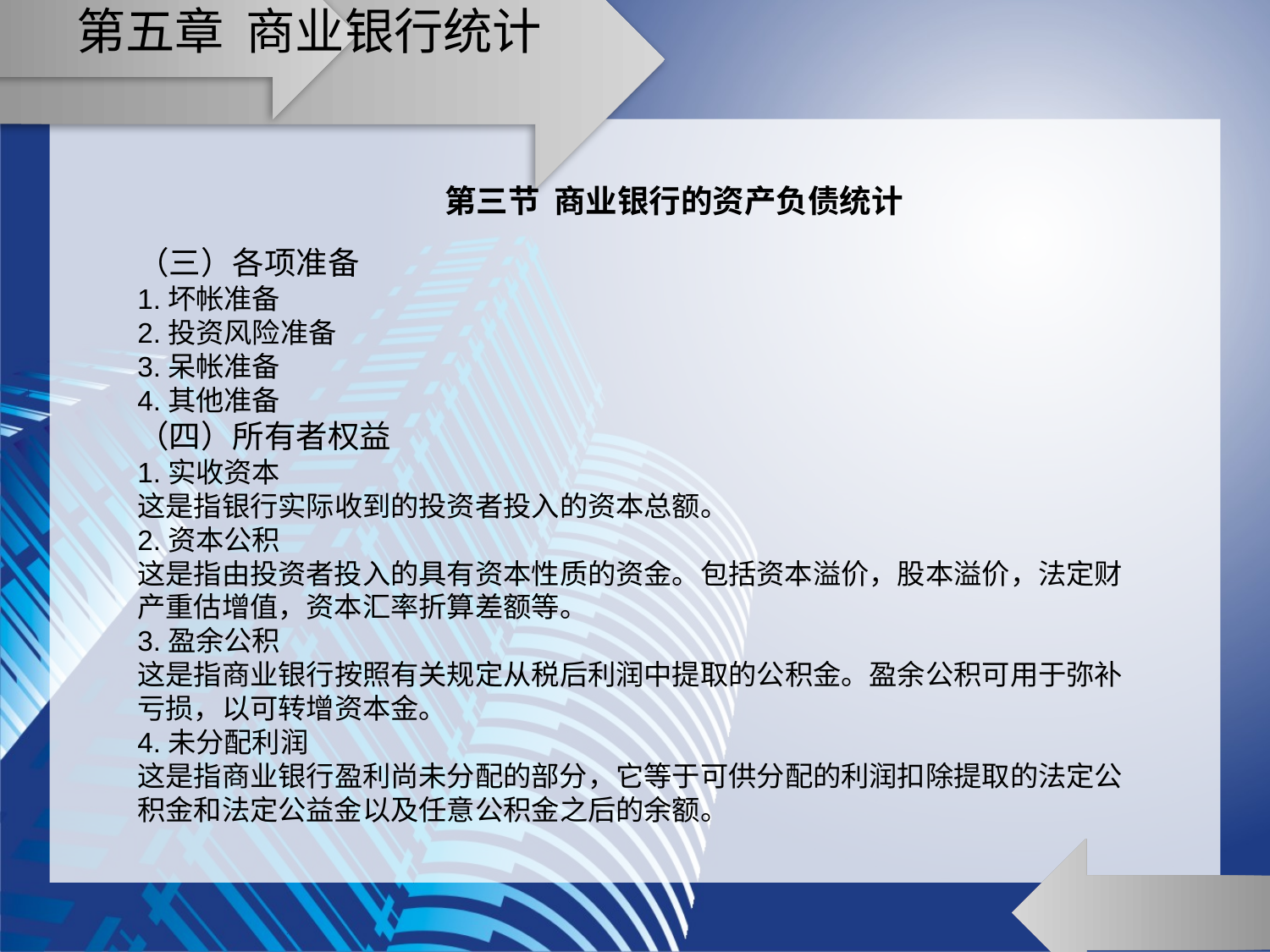

# 第五章  商业银行统计
第三节  商业银行的资产负债统计
（三）各项准备
1.坏帐准备
2.投资风险准备
3.呆帐准备
4.其他准备
（四）所有者权益
1.实收资本
这是指银行实际收到的投资者投入的资本总额。
2.资本公积
这是指由投资者投入的具有资本性质的资金。包括资本溢价，股本溢价，法定财产重估增值，资本汇率折算差额等。
3.盈余公积
这是指商业银行按照有关规定从税后利润中提取的公积金。盈余公积可用于弥补亏损，以可转增资本金。
4.未分配利润
这是指商业银行盈利尚未分配的部分，它等于可供分配的利润扣除提取的法定公积金和法定公益金以及任意公积金之后的余额。